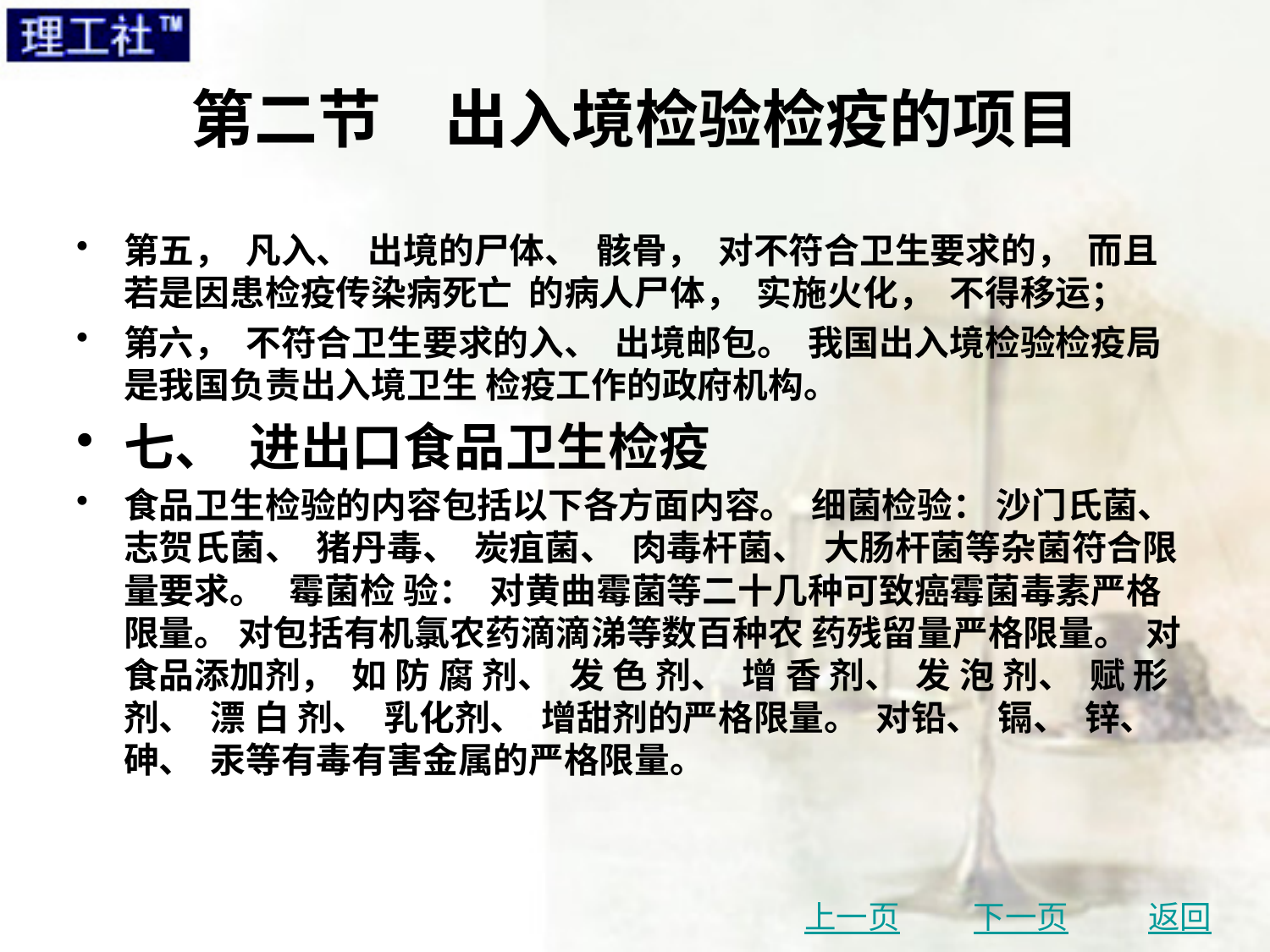

# 第二节　出入境检验检疫的项目
第五，  凡入、  出境的尸体、  骸骨，  对不符合卫生要求的，  而且若是因患检疫传染病死亡  的病人尸体，  实施火化，  不得移运；
第六，  不符合卫生要求的入、  出境邮包。  我国出入境检验检疫局是我国负责出入境卫生 检疫工作的政府机构。
七、  进出口食品卫生检疫
食品卫生检验的内容包括以下各方面内容。  细菌检验： 沙门氏菌、  志贺氏菌、  猪丹毒、  炭疽菌、  肉毒杆菌、  大肠杆菌等杂菌符合限量要求。   霉菌检 验：  对黄曲霉菌等二十几种可致癌霉菌毒素严格限量。 对包括有机氯农药滴滴涕等数百种农 药残留量严格限量。  对食品添加剂，  如 防 腐 剂、  发 色 剂、  增 香 剂、  发 泡 剂、  赋 形 剂、  漂 白 剂、  乳化剂、  增甜剂的严格限量。  对铅、  镉、  锌、  砷、  汞等有毒有害金属的严格限量。
上一页
下一页
返回